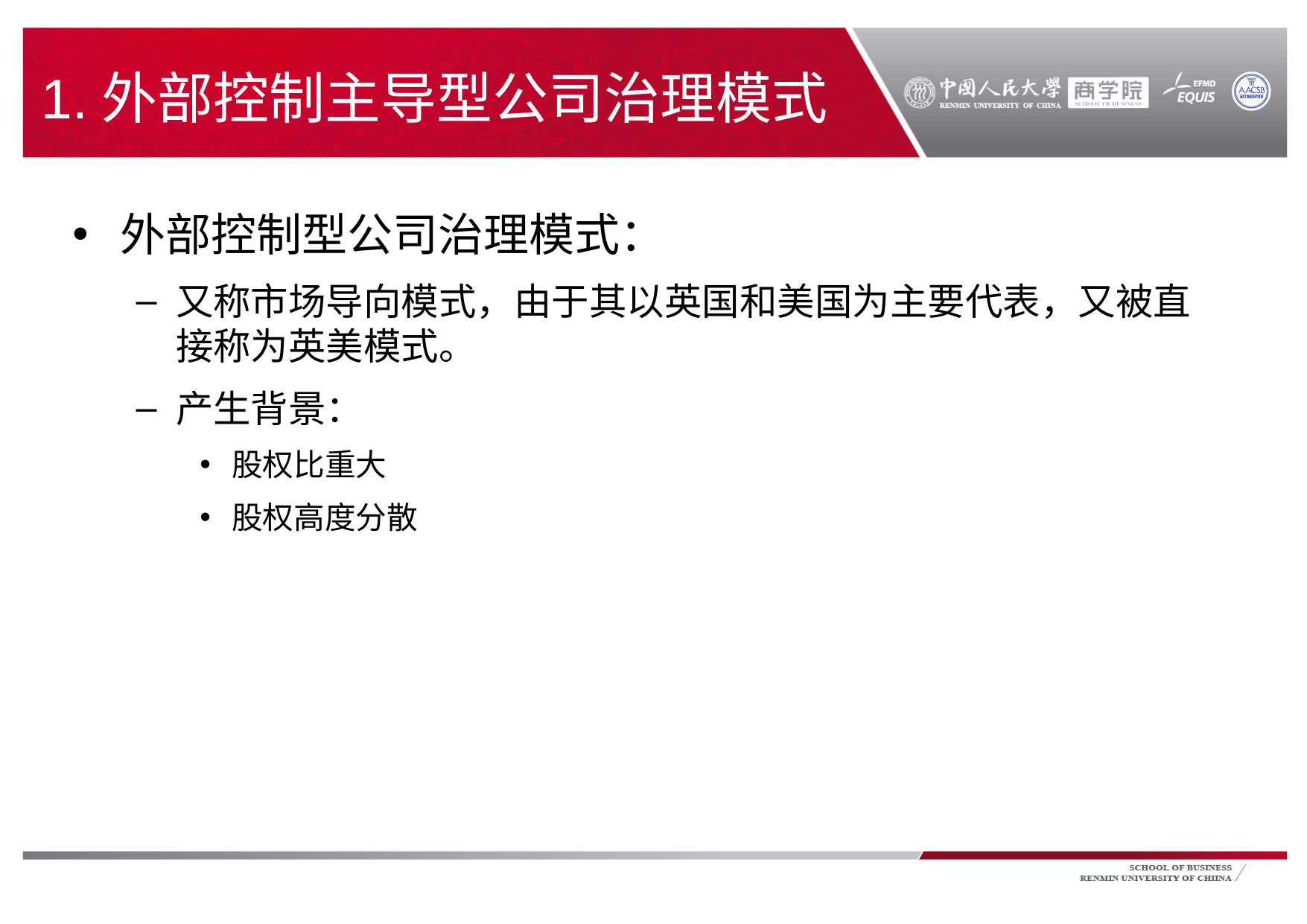

# 1.外部控制主导型公司治理模式
外部控制型公司治理模式：
又称市场导向模式，由于其以英国和美国为主要代表，又被直接称为英美模式。
产生背景：
股权比重大
股权高度分散